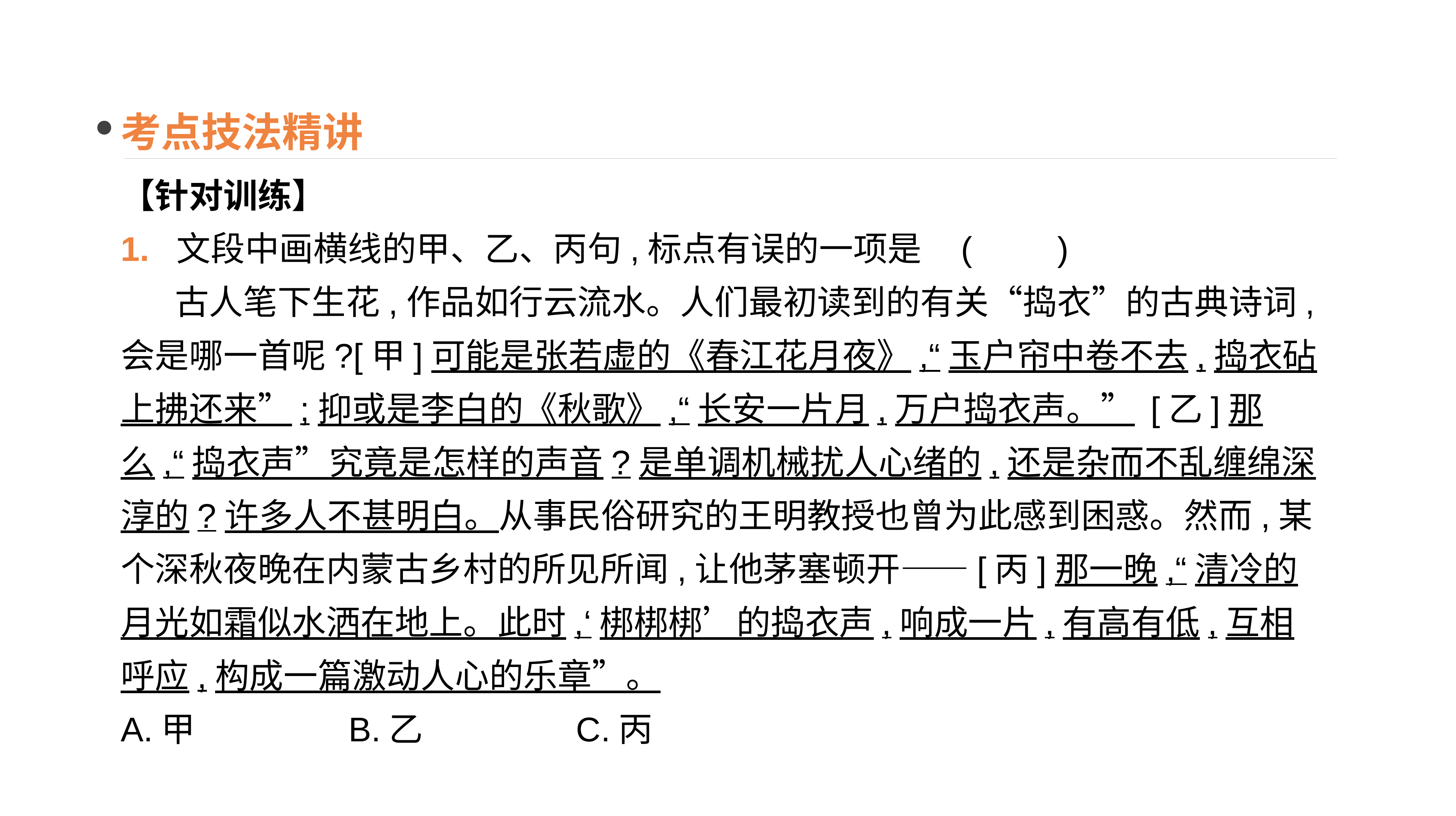

考点技法精讲

【针对训练】
1.  文段中画横线的甲、乙、丙句,标点有误的一项是	(　　)
      古人笔下生花,作品如行云流水。人们最初读到的有关“捣衣”的古典诗词,会是哪一首呢?[甲]可能是张若虚的《春江花月夜》,“玉户帘中卷不去,捣衣砧上拂还来”;抑或是李白的《秋歌》,“长安一片月,万户捣衣声。” [乙]那么,“捣衣声”究竟是怎样的声音?是单调机械扰人心绪的,还是杂而不乱缠绵深淳的?许多人不甚明白。从事民俗研究的王明教授也曾为此感到困惑。然而,某个深秋夜晚在内蒙古乡村的所见所闻,让他茅塞顿开——[丙]那一晚,“清冷的月光如霜似水洒在地上。此时,‘梆梆梆’的捣衣声,响成一片,有高有低,互相呼应,构成一篇激动人心的乐章”。
A.甲 　　　　B.乙 　　　　C.丙